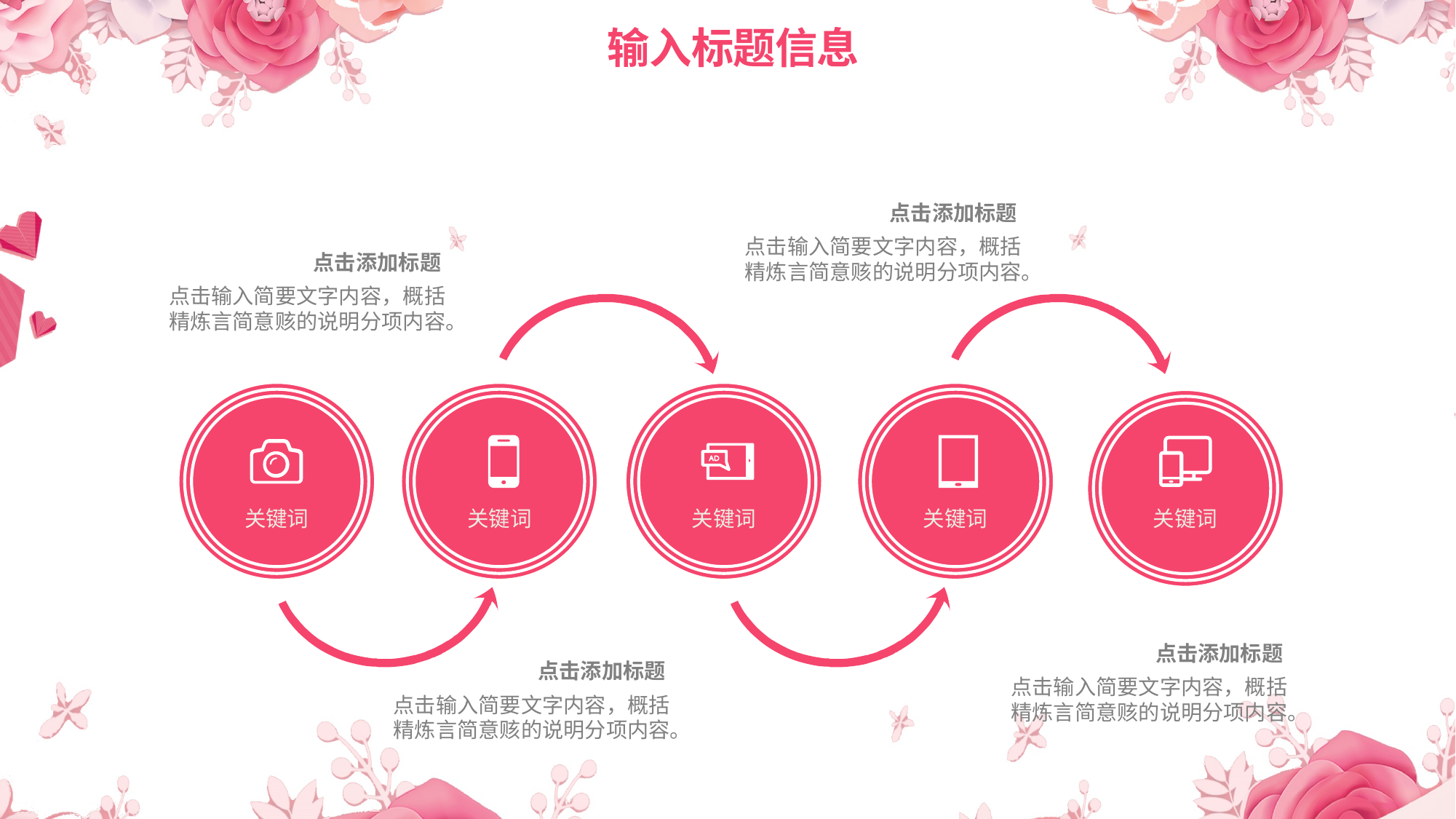

点击添加标题
点击输入简要文字内容，概括精炼言简意赅的说明分项内容。
点击添加标题
点击输入简要文字内容，概括精炼言简意赅的说明分项内容。

关键词
关键词
关键词
关键词
关键词

点击添加标题
点击输入简要文字内容，概括精炼言简意赅的说明分项内容。
点击添加标题
点击输入简要文字内容，概括精炼言简意赅的说明分项内容。